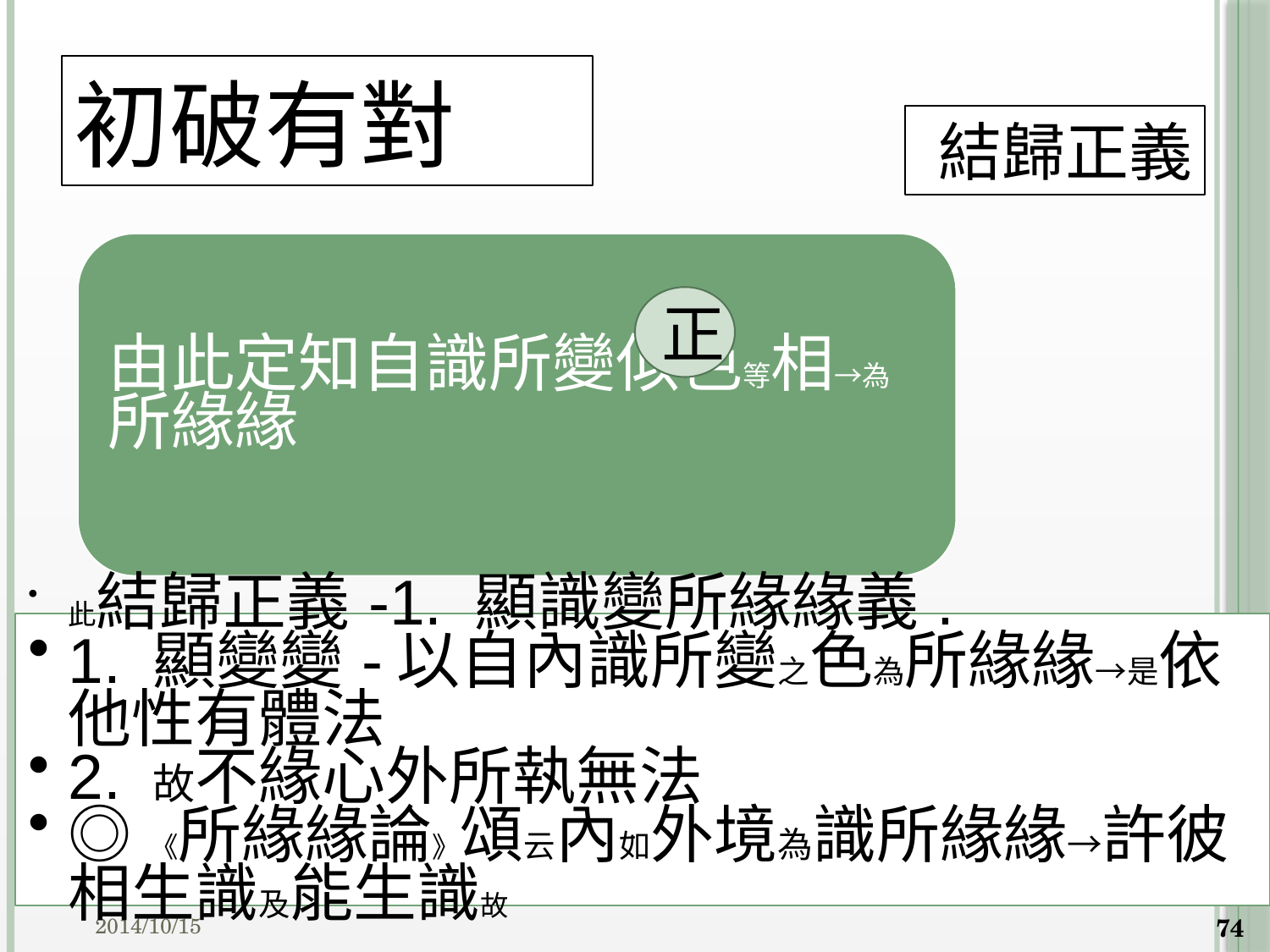

# 初破有對
結歸正義
由此定知自識所變似色等相→為所緣緣
1. 顯變變-以自內識所變之色為所緣緣→是依他性有體法
◎《所緣緣論》頌云內如外境為識所緣緣→許彼相生識及能生識故
2. 故不緣心外所執無法
正
74
2014/10/15